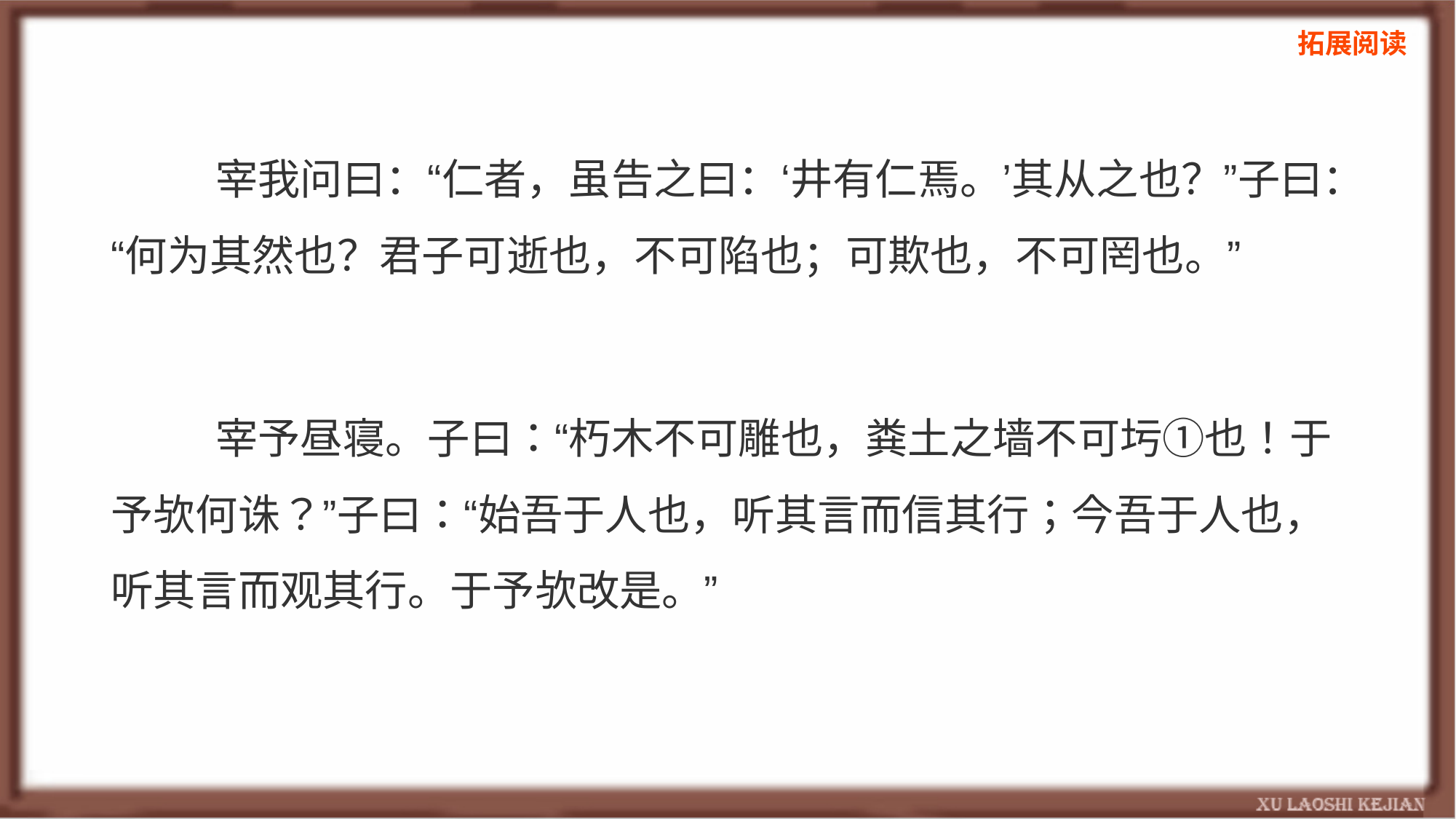

拓展阅读
        宰我问曰：“仁者，虽告之曰：‘井有仁焉。’其从之也？”子曰：“何为其然也？君子可逝也，不可陷也；可欺也，不可罔也。”

        宰予昼寝。子曰：“朽木不可雕也，粪土之墙不可圬①也！于予欤何诛？”子曰：“始吾于人也，听其言而信其行；今吾于人也，听其言而观其行。于予欤改是。”